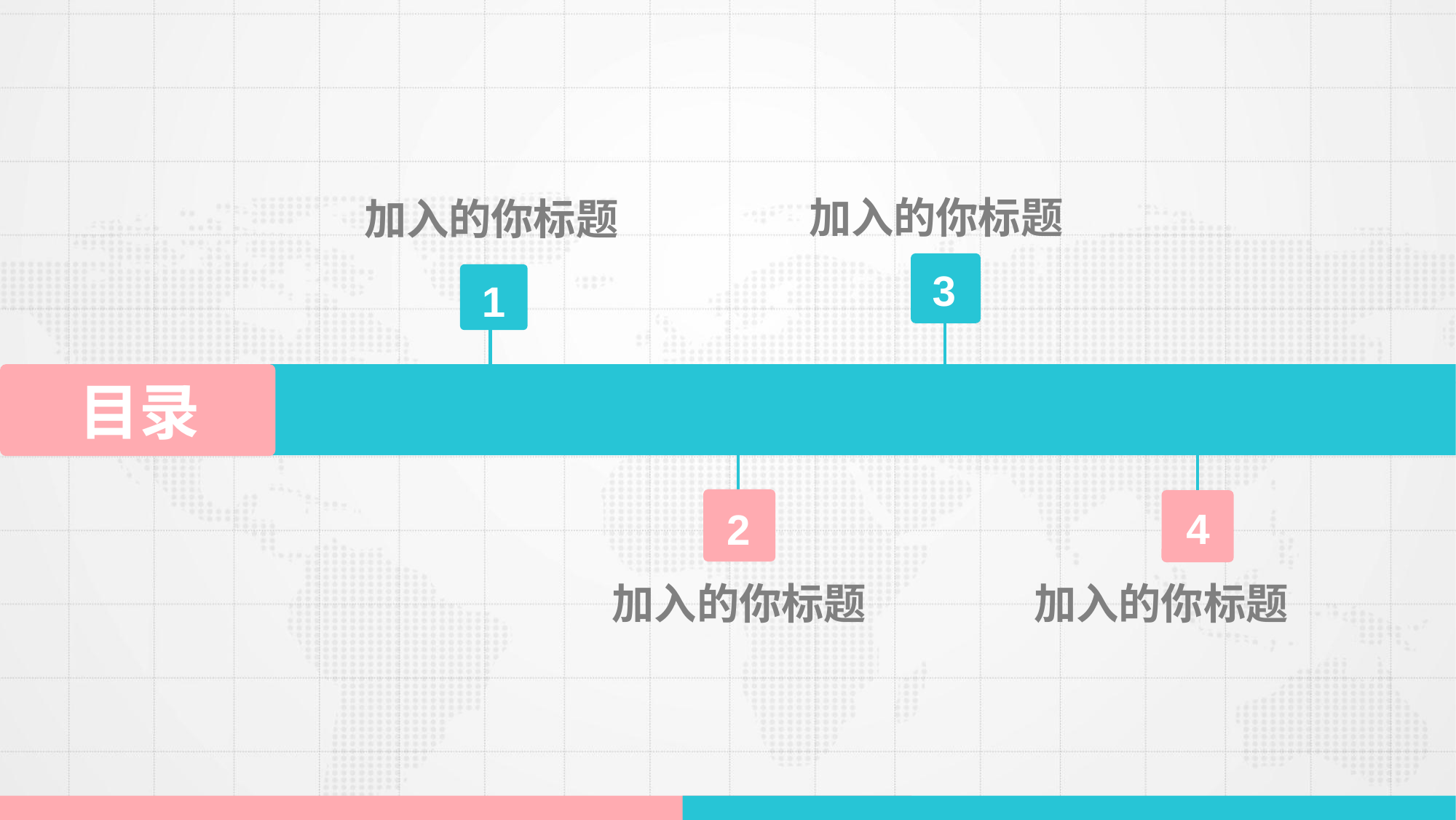

加入的你标题
加入的你标题

3

1

目录

4
2
加入的你标题
加入的你标题